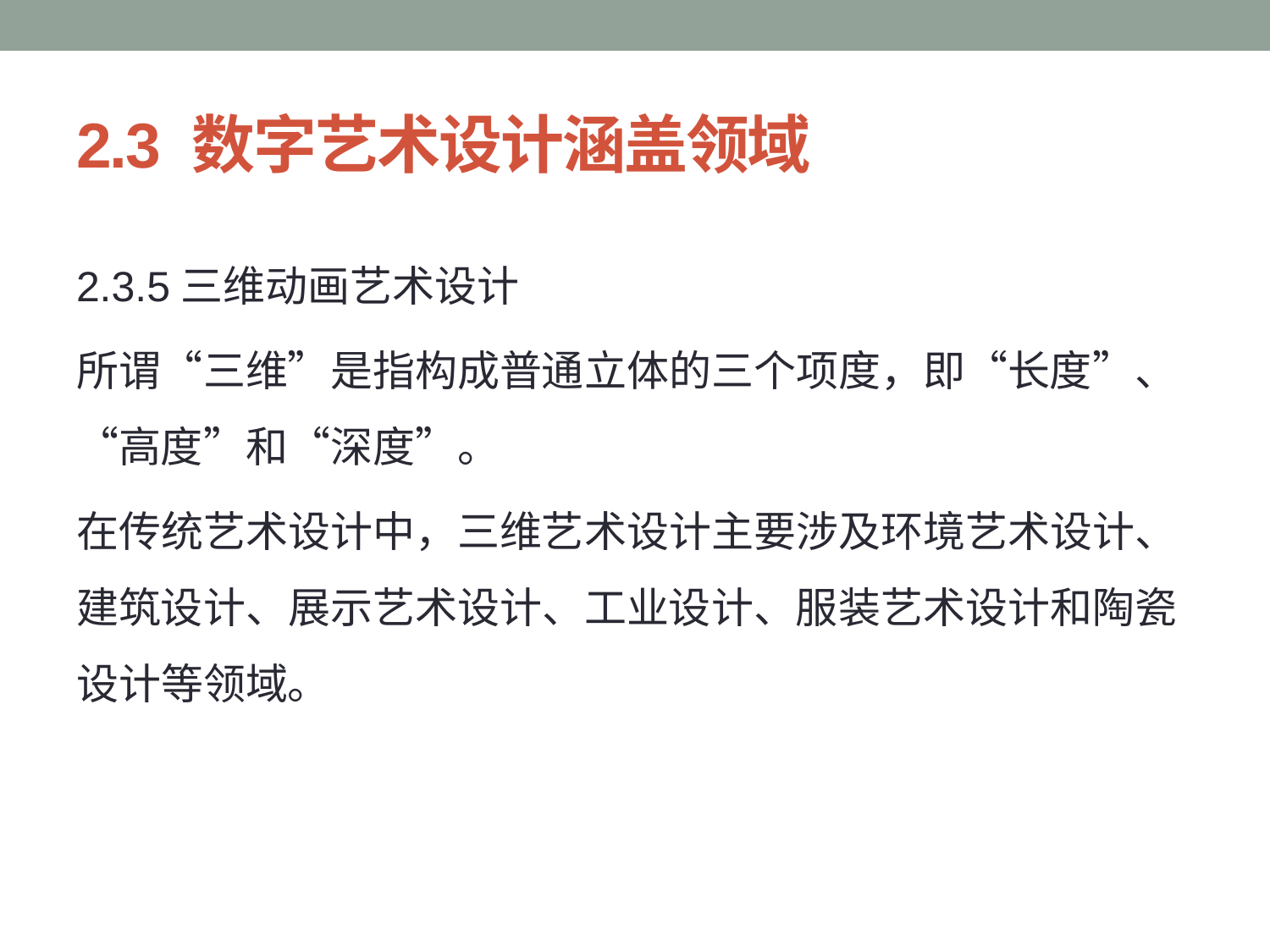

# 2.3 数字艺术设计涵盖领域
2.3.5三维动画艺术设计
所谓“三维”是指构成普通立体的三个项度，即“长度”、“高度”和“深度”。
在传统艺术设计中，三维艺术设计主要涉及环境艺术设计、建筑设计、展示艺术设计、工业设计、服装艺术设计和陶瓷设计等领域。